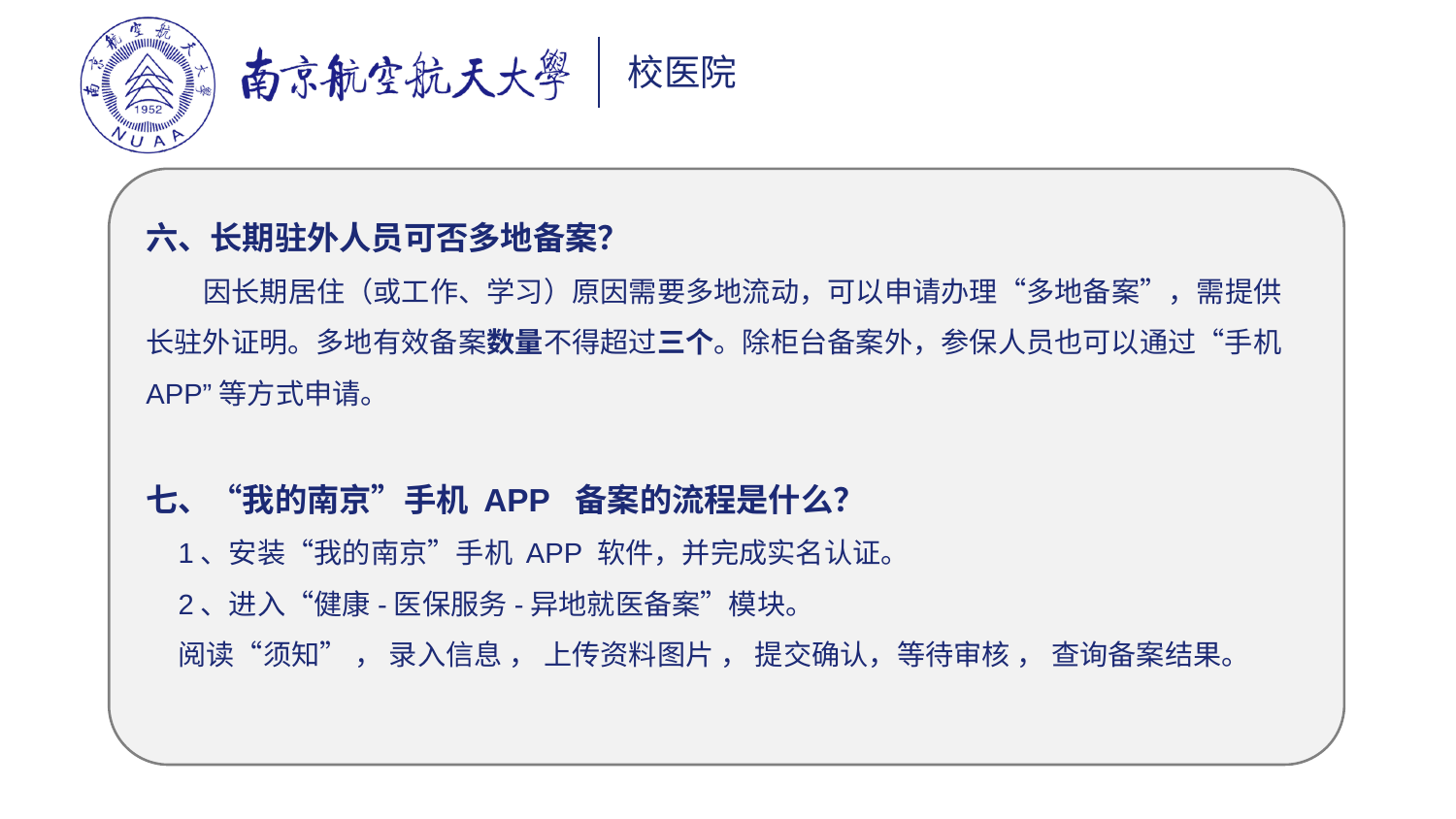

六、长期驻外人员可否多地备案？
        因长期居住（或工作、学习）原因需要多地流动，可以申请办理“多地备案”，需提供长驻外证明。多地有效备案数量不得超过三个。除柜台备案外，参保人员也可以通过“手机 APP”等方式申请。

七、“我的南京”手机 APP  备案的流程是什么？
    1、安装“我的南京”手机 APP 软件，并完成实名认证。
    2、进入“健康-医保服务-异地就医备案”模块。
    阅读“须知” ， 录入信息 ， 上传资料图片 ， 提交确认，等待审核 ， 查询备案结果。